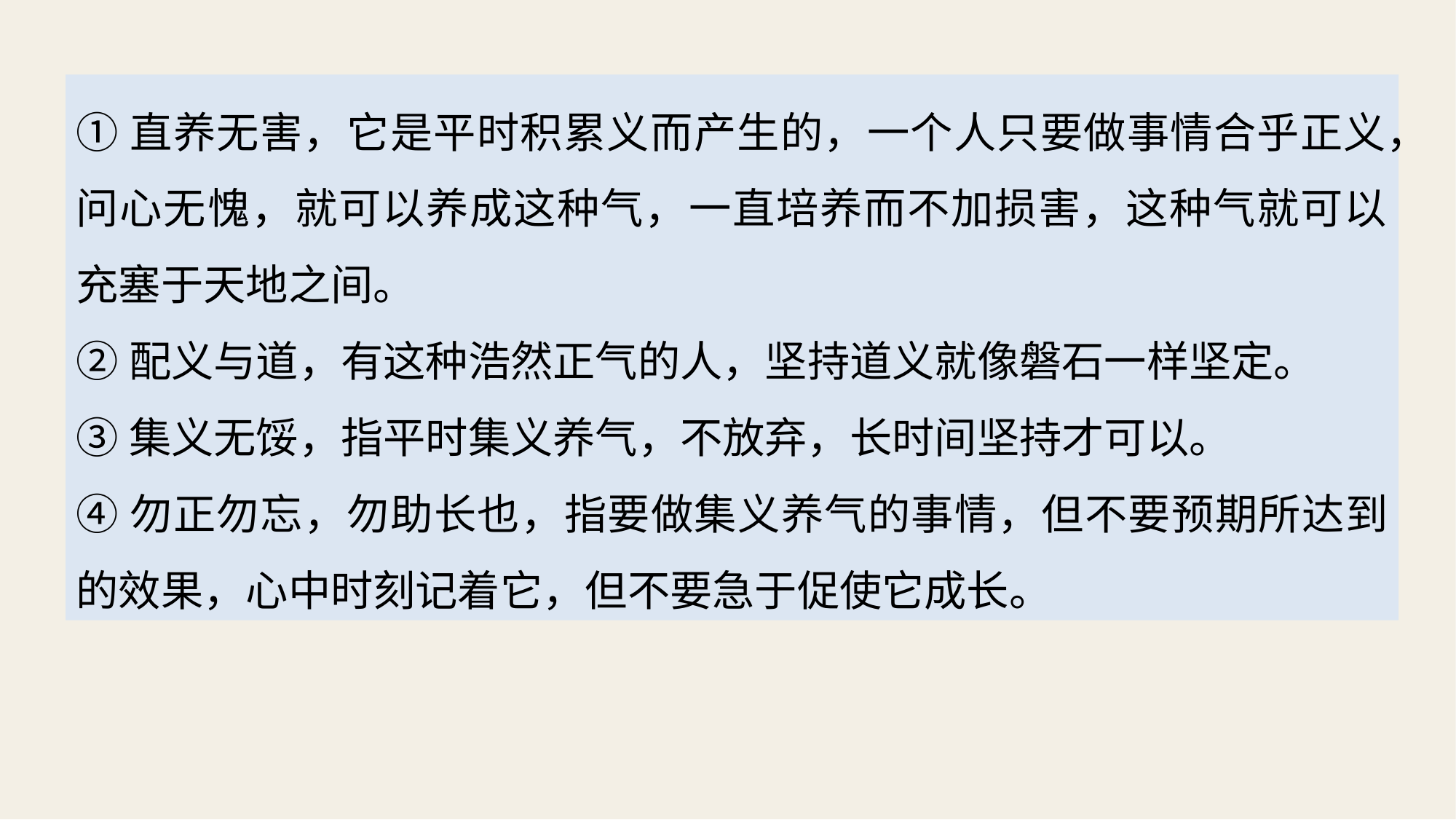

①直养无害，它是平时积累义而产生的，一个人只要做事情合乎正义，问心无愧，就可以养成这种气，一直培养而不加损害，这种气就可以充塞于天地之间。
②配义与道，有这种浩然正气的人，坚持道义就像磐石一样坚定。
③集义无馁，指平时集义养气，不放弃，长时间坚持才可以。
④勿正勿忘，勿助长也，指要做集义养气的事情，但不要预期所达到的效果，心中时刻记着它，但不要急于促使它成长。